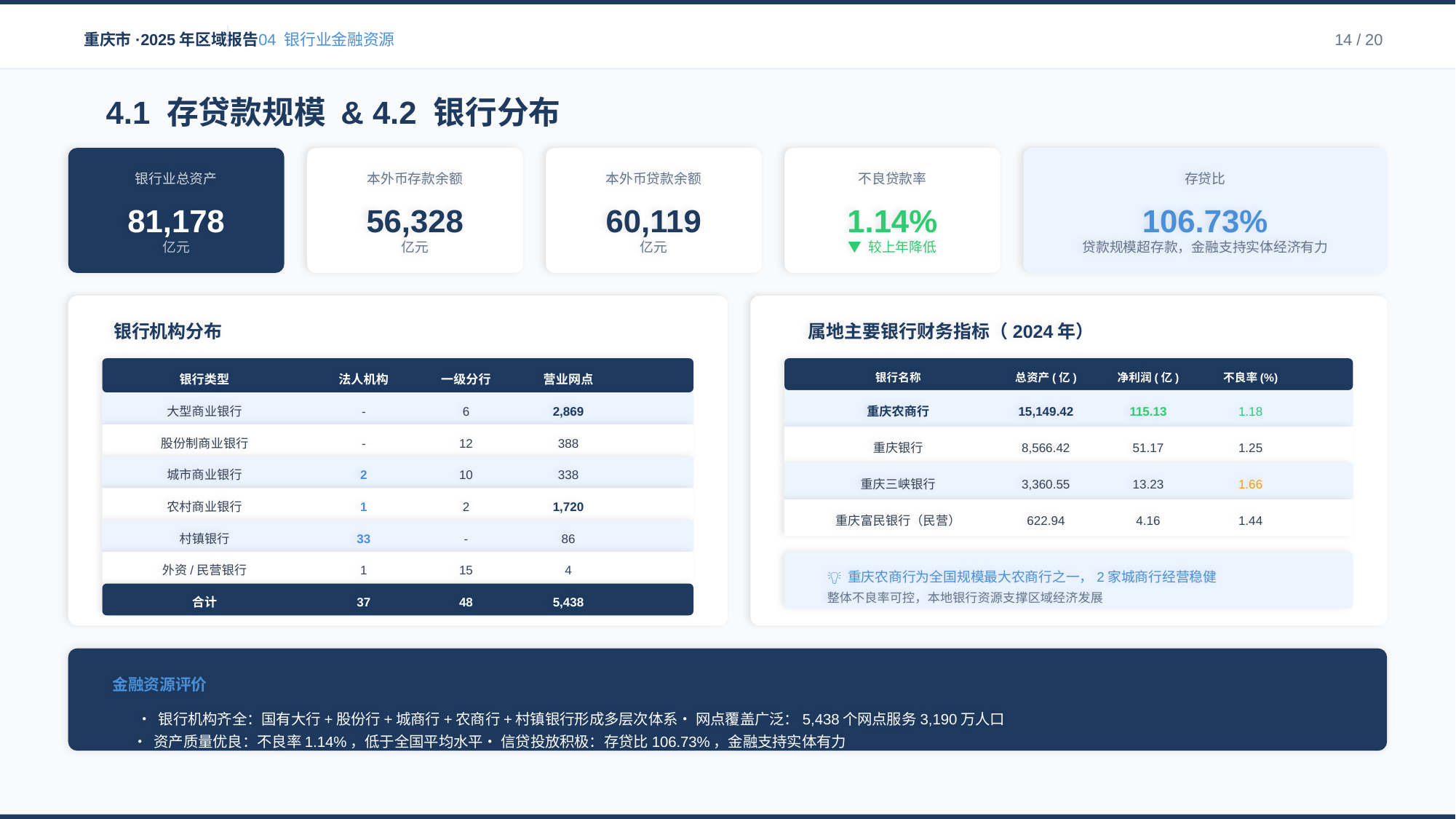

重庆市·2025年区域报告
04 银行业金融资源
14 / 20

4.1 存贷款规模 & 4.2 银行分布

银行业总资产
81,178
亿元

本外币存款余额
56,328
亿元

本外币贷款余额
60,119
亿元

不良贷款率
1.14%
▼ 较上年降低

存贷比
106.73%
贷款规模超存款，金融支持实体经济有力

银行机构分布

银行类型
法人机构
一级分行
营业网点

大型商业银行
-
6
2,869

股份制商业银行
-
12
388

城市商业银行
2
10
338

农村商业银行
1
2
1,720

村镇银行
33
-
86

外资/民营银行
1
15
4

合计
37
48
5,438

属地主要银行财务指标（2024年）

银行名称
总资产(亿)
净利润(亿)
不良率(%)

重庆农商行
15,149.42
115.13
1.18

重庆银行
8,566.42
51.17
1.25

重庆三峡银行
3,360.55
13.23
1.66

重庆富民银行（民营）
622.94
4.16
1.44

💡 重庆农商行为全国规模最大农商行之一，2家城商行经营稳健
整体不良率可控，本地银行资源支撑区域经济发展

金融资源评价
• 银行机构齐全：国有大行+股份行+城商行+农商行+村镇银行形成多层次体系• 网点覆盖广泛：5,438个网点服务3,190万人口
• 资产质量优良：不良率1.14%，低于全国平均水平• 信贷投放积极：存贷比106.73%，金融支持实体有力